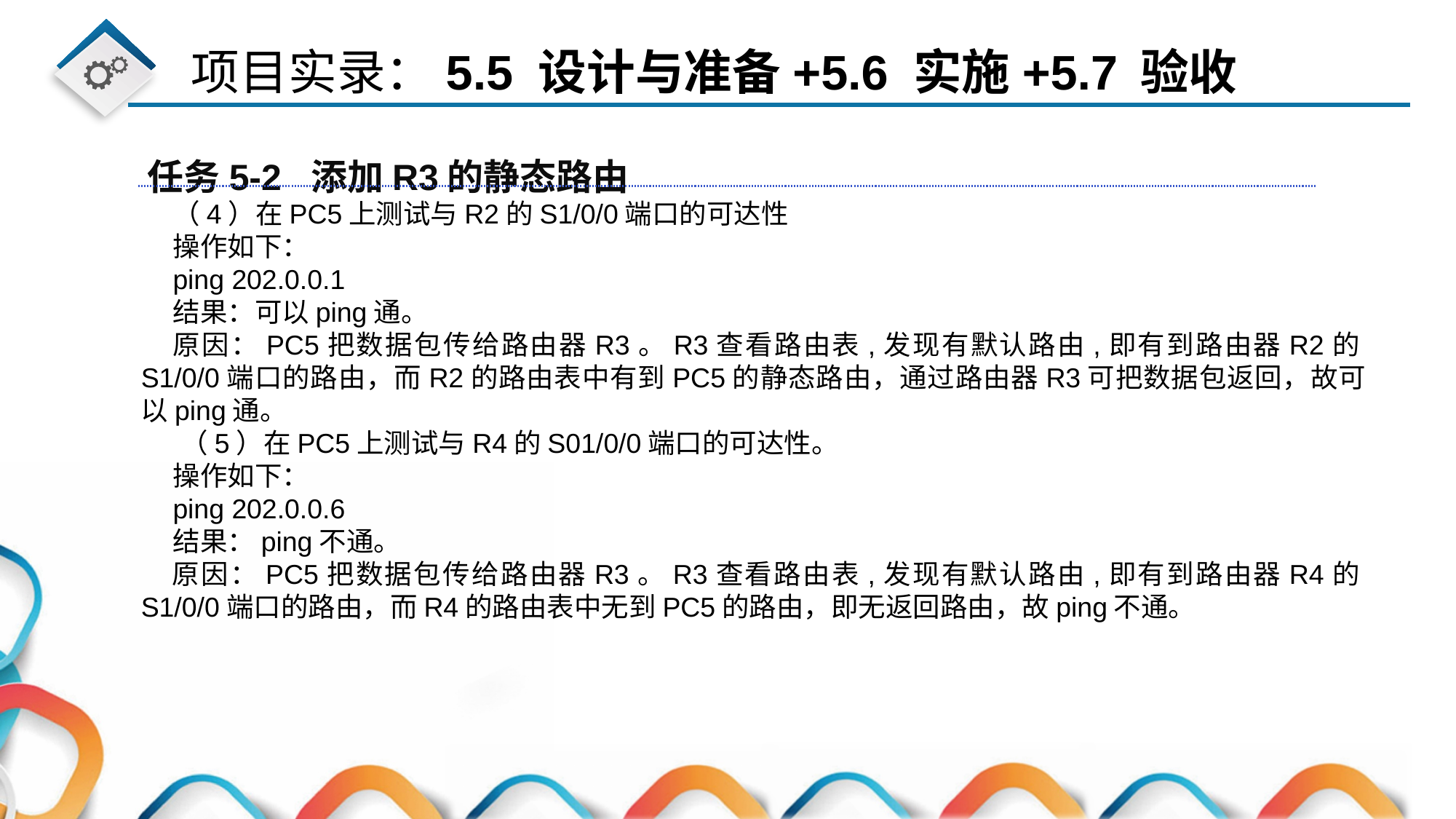

任务5-2  添加R3的静态路由

（4）在PC5上测试与R2的S1/0/0端口的可达性
操作如下：
ping 202.0.0.1
结果：可以ping通。
原因：PC5把数据包传给路由器R3。R3查看路由表,发现有默认路由,即有到路由器R2的S1/0/0端口的路由，而R2的路由表中有到PC5的静态路由，通过路由器R3可把数据包返回，故可以ping通。
（5）在PC5上测试与R4的S01/0/0端口的可达性。
操作如下：
ping 202.0.0.6
结果：ping不通。
原因：PC5把数据包传给路由器R3。R3查看路由表,发现有默认路由,即有到路由器R4的S1/0/0端口的路由，而R4的路由表中无到PC5的路由，即无返回路由，故ping不通。